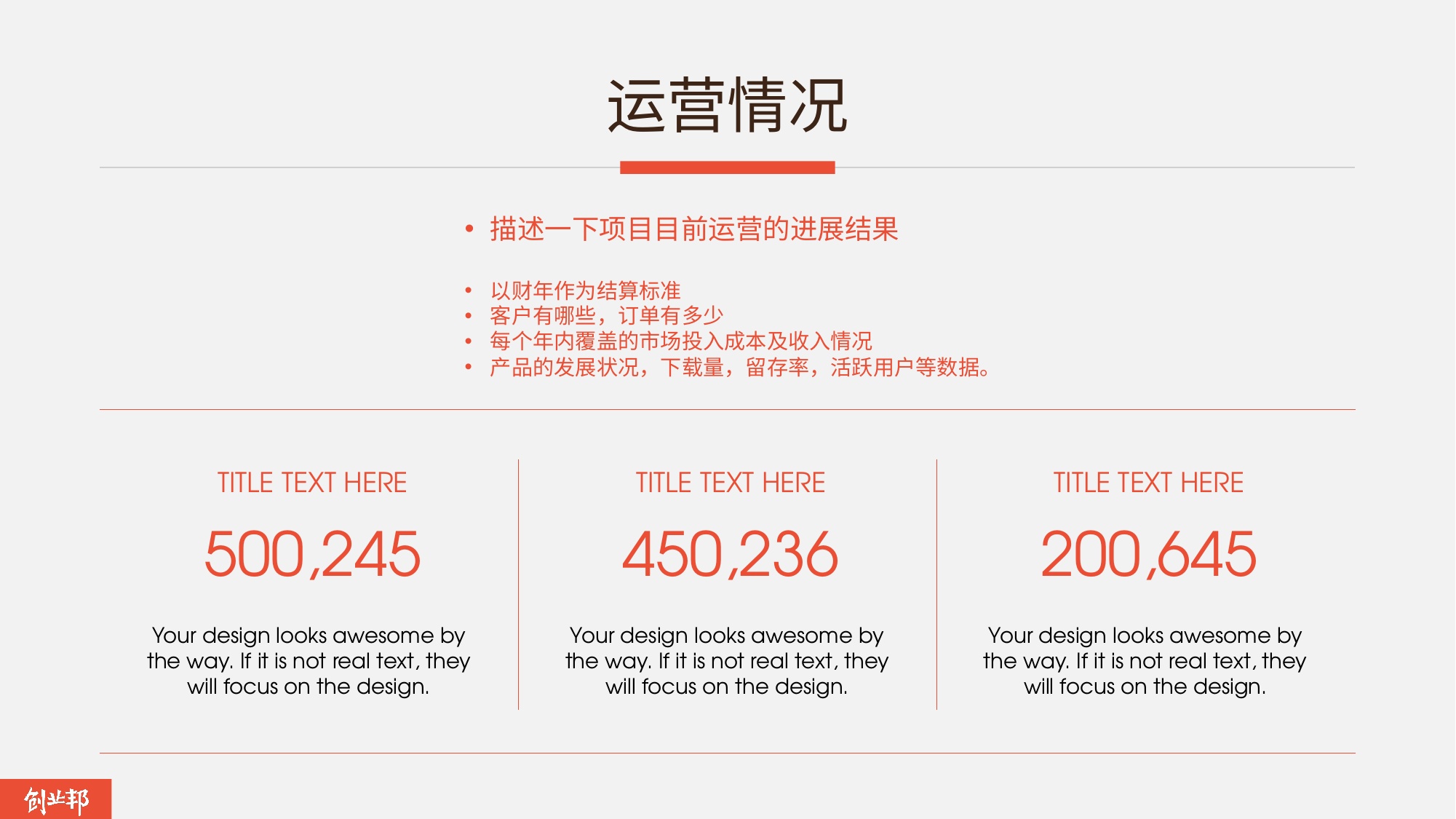

# 运营情况
描述一下项目目前运营的进展结果

以财年作为结算标准
客户有哪些，订单有多少
每个年内覆盖的市场投入成本及收入情况
产品的发展状况，下载量，留存率，活跃用户等数据。

TITLE TEXT HERE

TITLE TEXT HERE

TITLE TEXT HERE
500,245
450,236
200,645
Your design looks awesome by the way. If it is not real text, they will focus on the design.
Your design looks awesome by the way. If it is not real text, they will focus on the design.
Your design looks awesome by the way. If it is not real text, they will focus on the design.